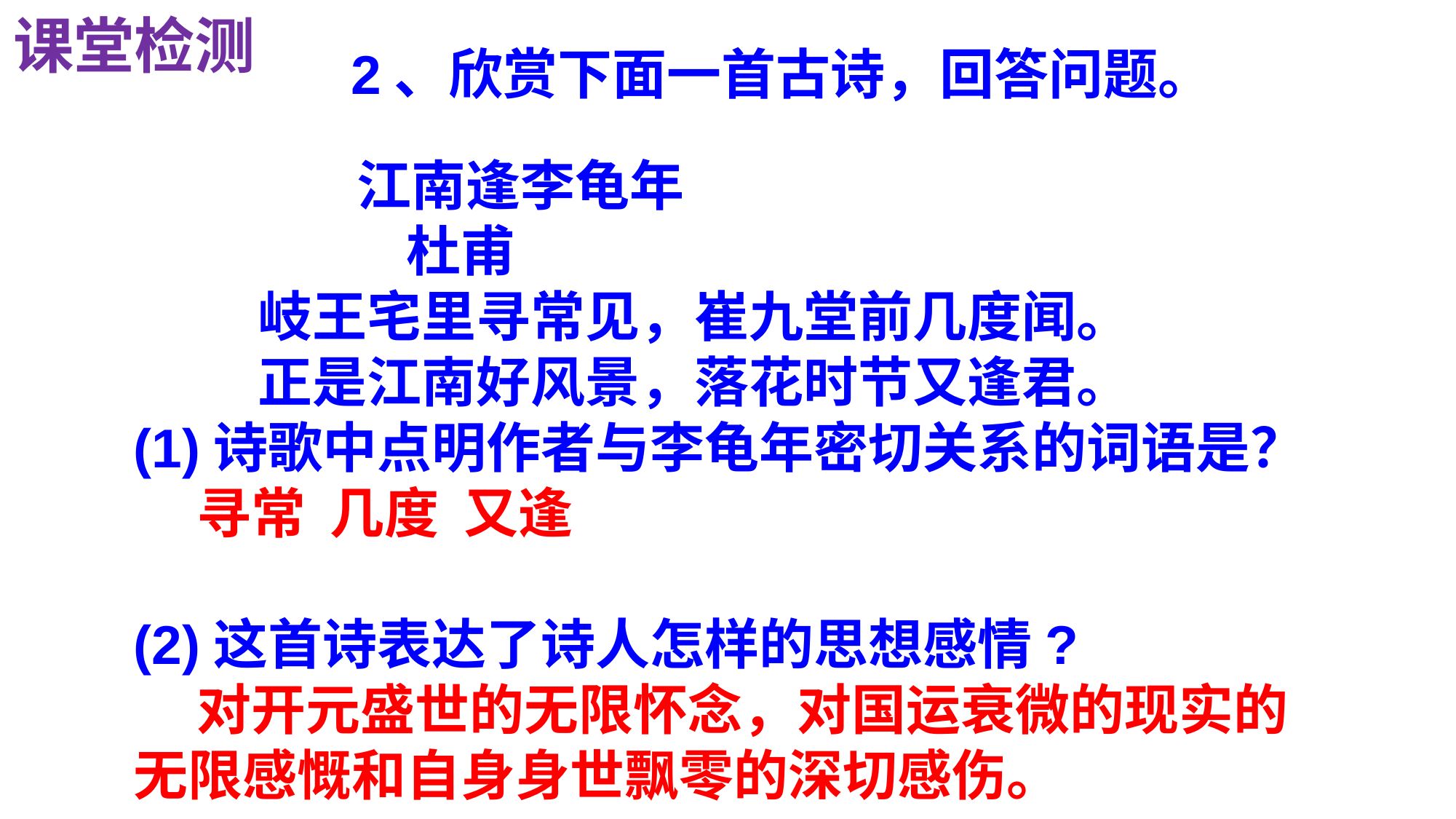

课堂检测
2、欣赏下面一首古诗，回答问题。
                 江南逢李龟年
                     杜甫
         岐王宅里寻常见，崔九堂前几度闻。
         正是江南好风景，落花时节又逢君。
(1)诗歌中点明作者与李龟年密切关系的词语是？
    寻常  几度  又逢

(2)这首诗表达了诗人怎样的思想感情?
    对开元盛世的无限怀念，对国运衰微的现实的无限感慨和自身身世飘零的深切感伤。